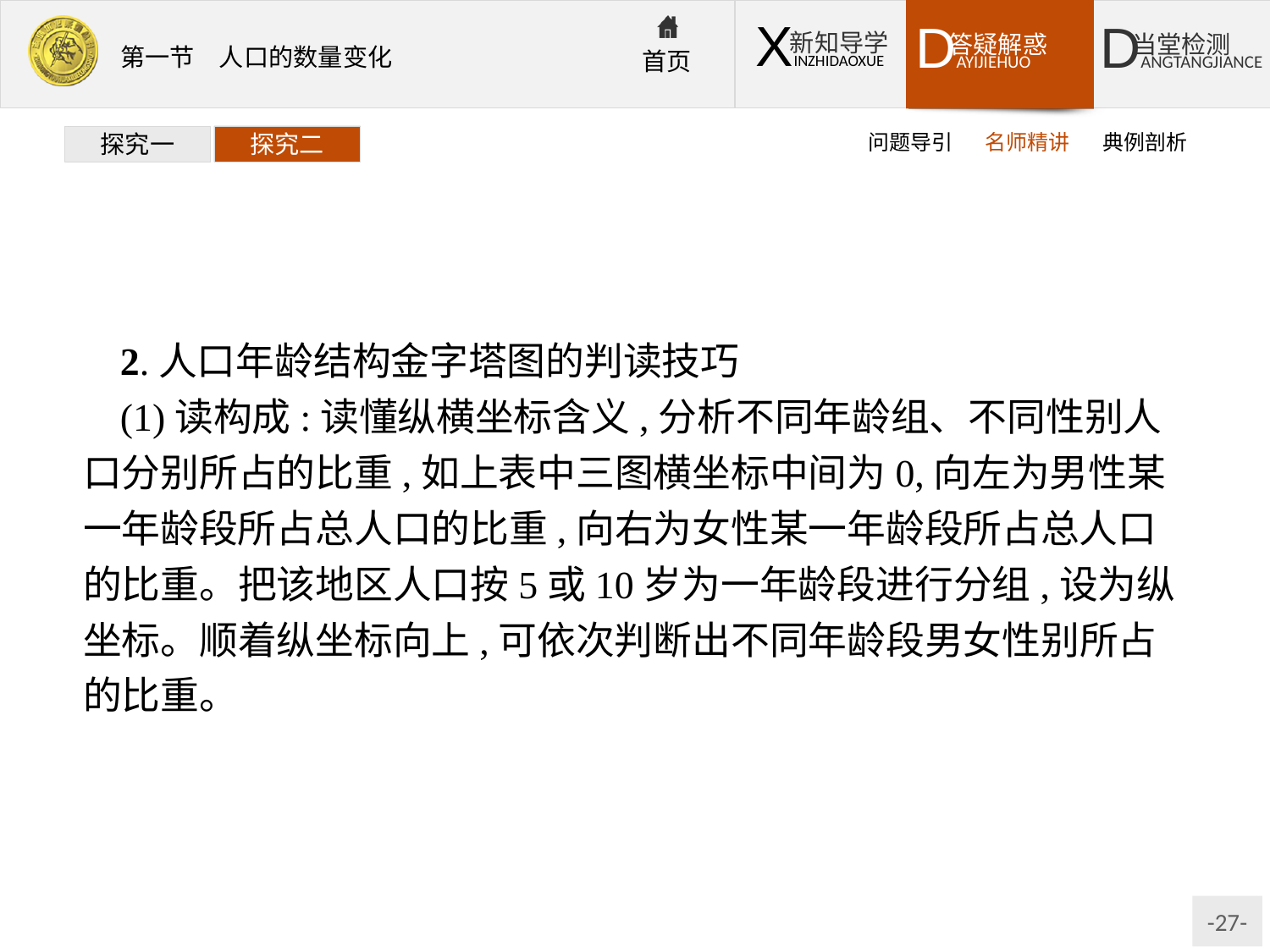

问题导引
名师精讲
典例剖析
探究一
探究二
2.人口年龄结构金字塔图的判读技巧
(1)读构成:读懂纵横坐标含义,分析不同年龄组、不同性别人口分别所占的比重,如上表中三图横坐标中间为0,向左为男性某一年龄段所占总人口的比重,向右为女性某一年龄段所占总人口的比重。把该地区人口按5或10岁为一年龄段进行分组,设为纵坐标。顺着纵坐标向上,可依次判断出不同年龄段男女性别所占的比重。